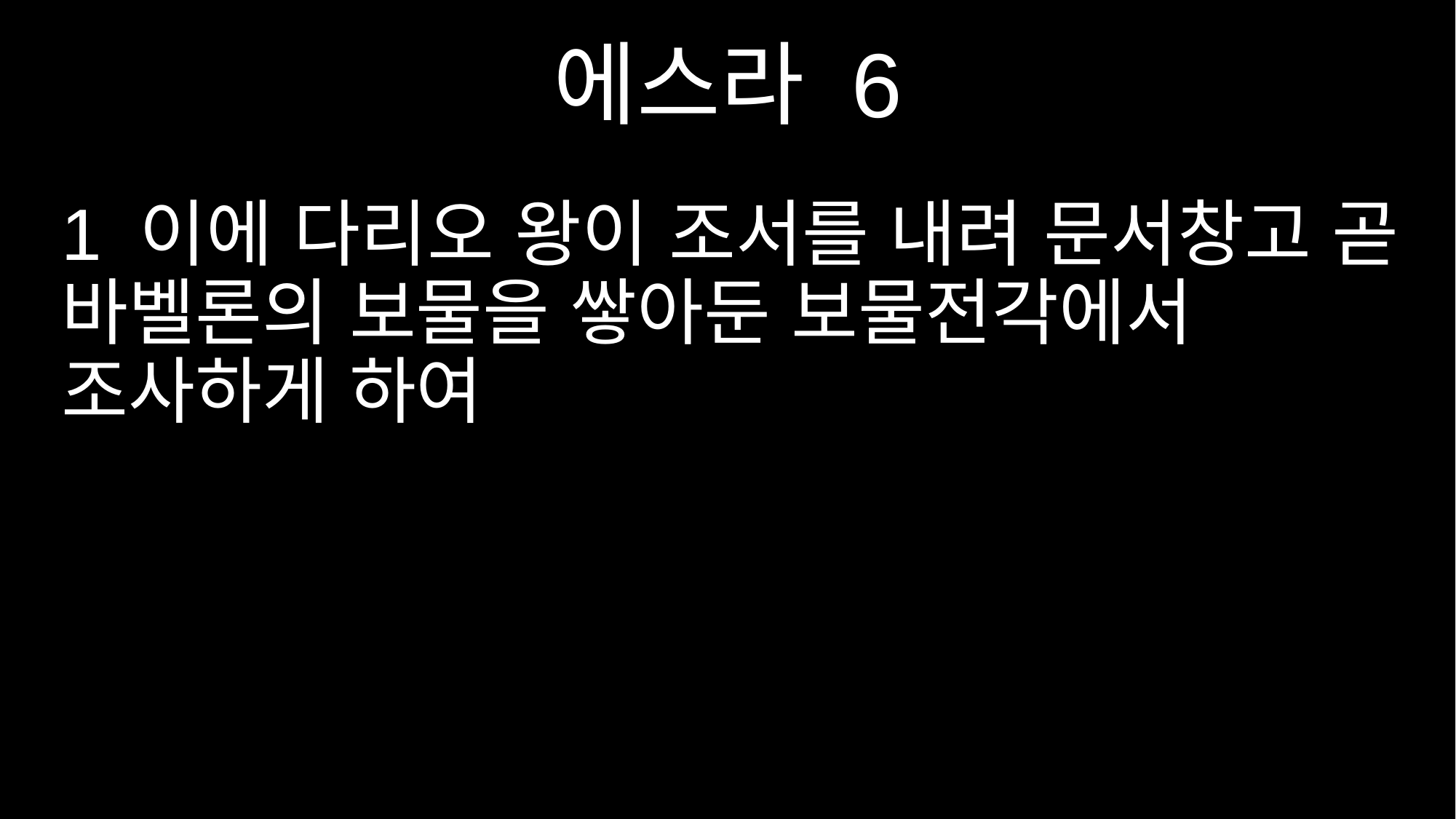

에스라 6
1 이에 다리오 왕이 조서를 내려 문서창고 곧 바벨론의 보물을 쌓아둔 보물전각에서 조사하게 하여